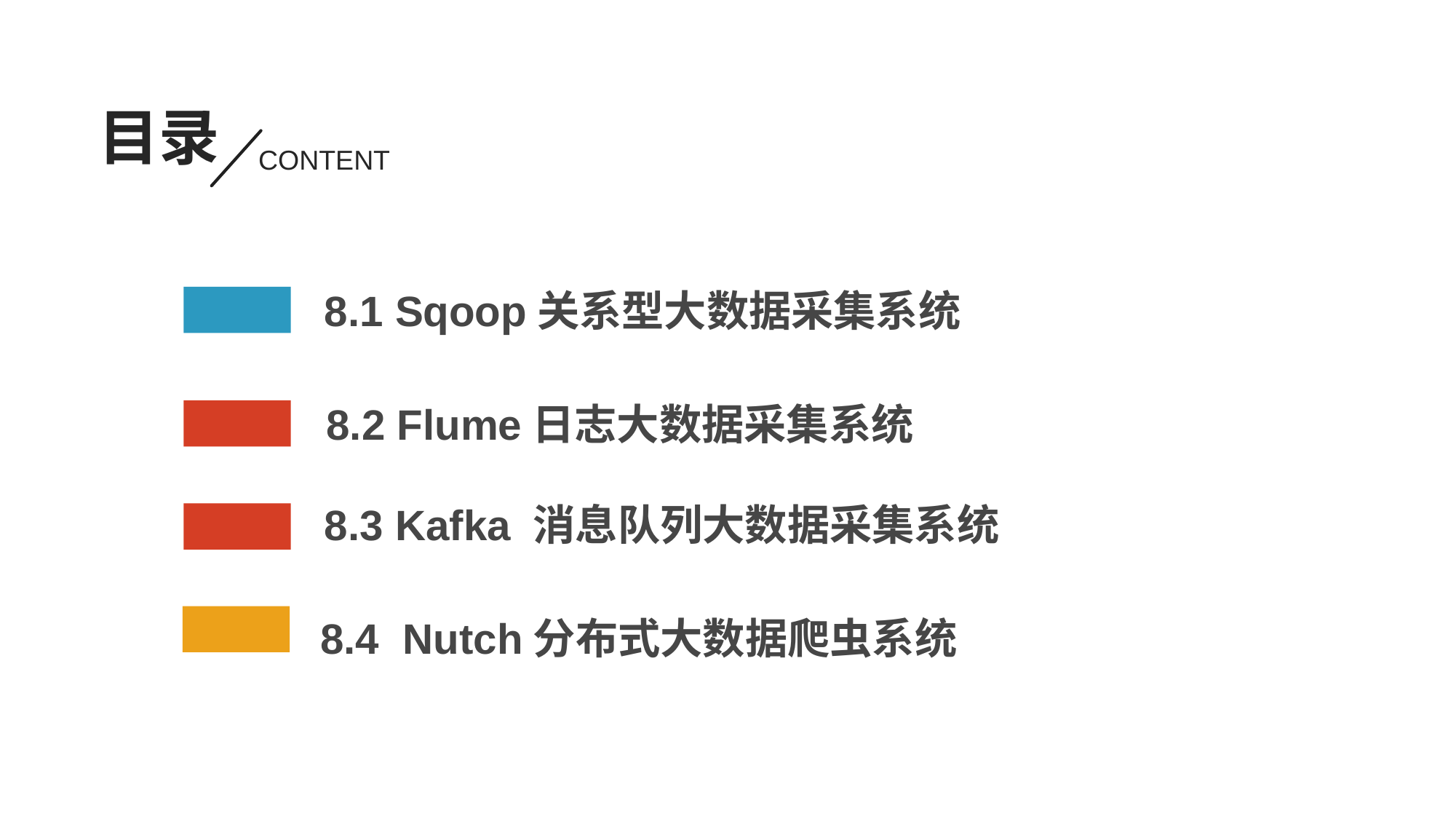

目录
CONTENT
8.1 Sqoop关系型大数据采集系统

8.2 Flume日志大数据采集系统

8.4  Nutch分布式大数据爬虫系统
8.3 Kafka 消息队列大数据采集系统